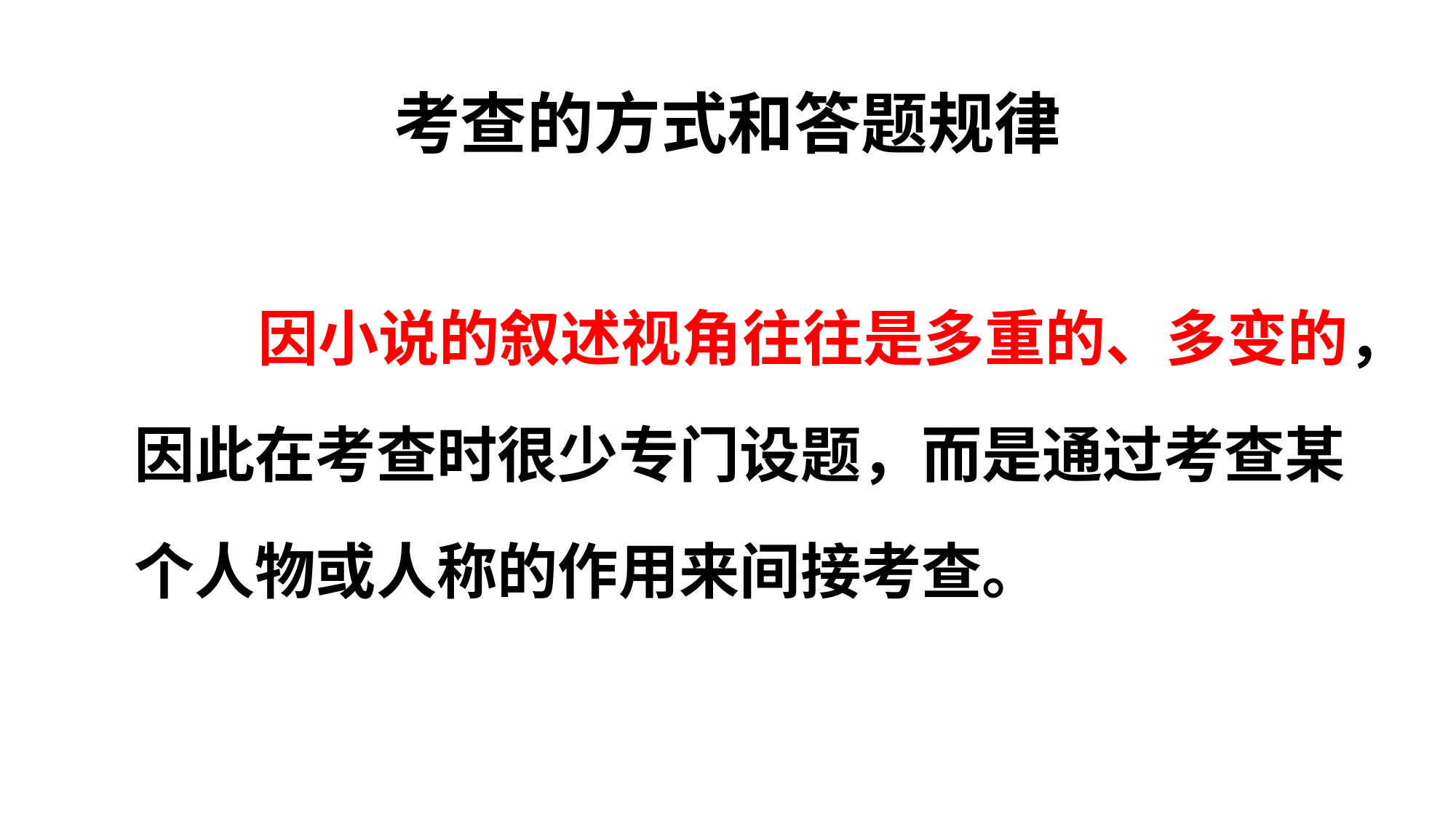

# 考查的方式和答题规律
          因小说的叙述视角往往是多重的、多变的，因此在考查时很少专门设题，而是通过考查某个人物或人称的作用来间接考查。